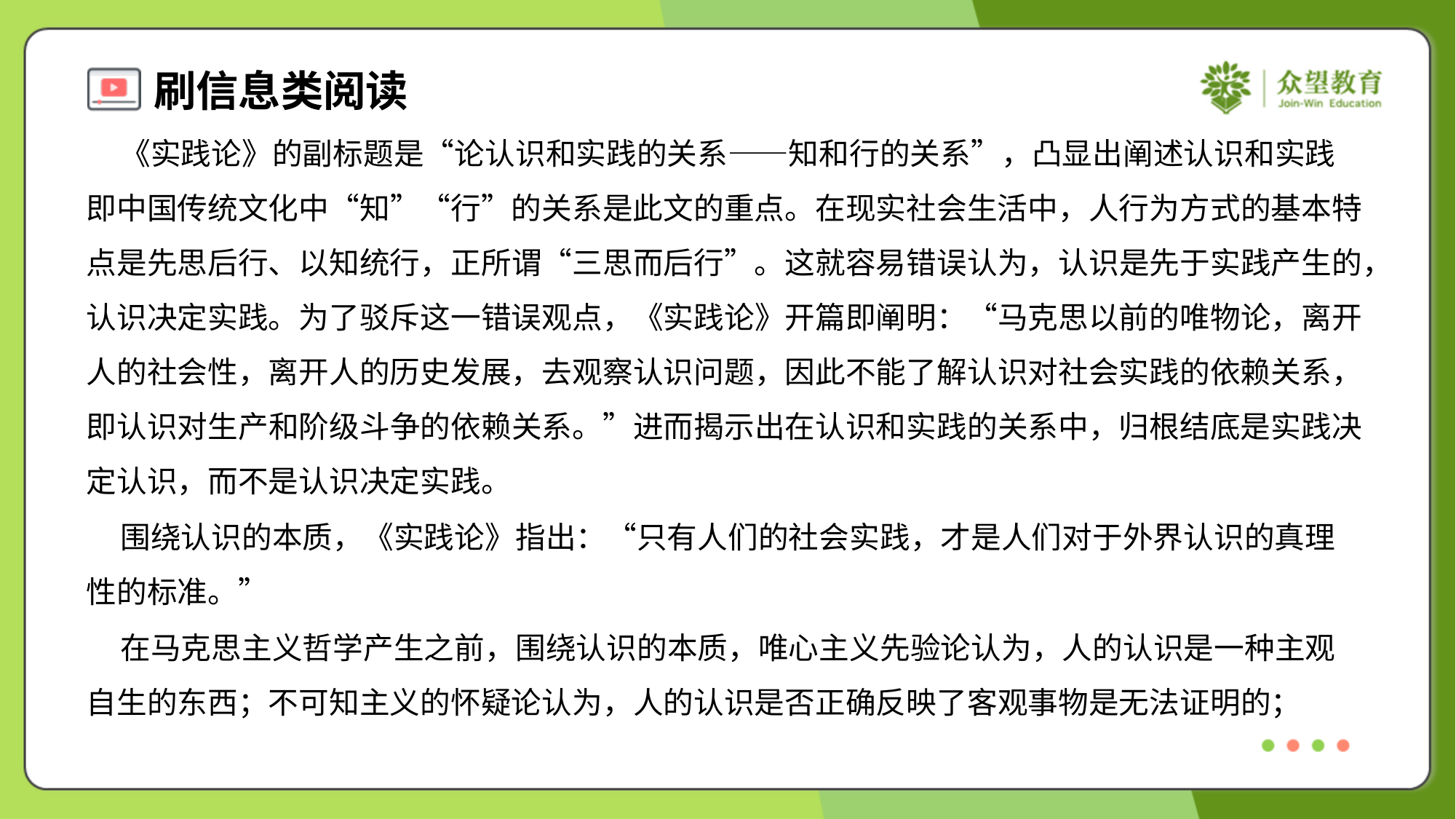

《实践论》的副标题是“论认识和实践的关系——知和行的关系”，凸显出阐述认识和实践
即中国传统文化中“知”“行”的关系是此文的重点。在现实社会生活中，人行为方式的基本特
点是先思后行、以知统行，正所谓“三思而后行”。这就容易错误认为，认识是先于实践产生的，
认识决定实践。为了驳斥这一错误观点，《实践论》开篇即阐明：“马克思以前的唯物论，离开
人的社会性，离开人的历史发展，去观察认识问题，因此不能了解认识对社会实践的依赖关系，
即认识对生产和阶级斗争的依赖关系。”进而揭示出在认识和实践的关系中，归根结底是实践决
定认识，而不是认识决定实践。
    围绕认识的本质，《实践论》指出：“只有人们的社会实践，才是人们对于外界认识的真理
性的标准。”
    在马克思主义哲学产生之前，围绕认识的本质，唯心主义先验论认为，人的认识是一种主观
自生的东西；不可知主义的怀疑论认为，人的认识是否正确反映了客观事物是无法证明的；